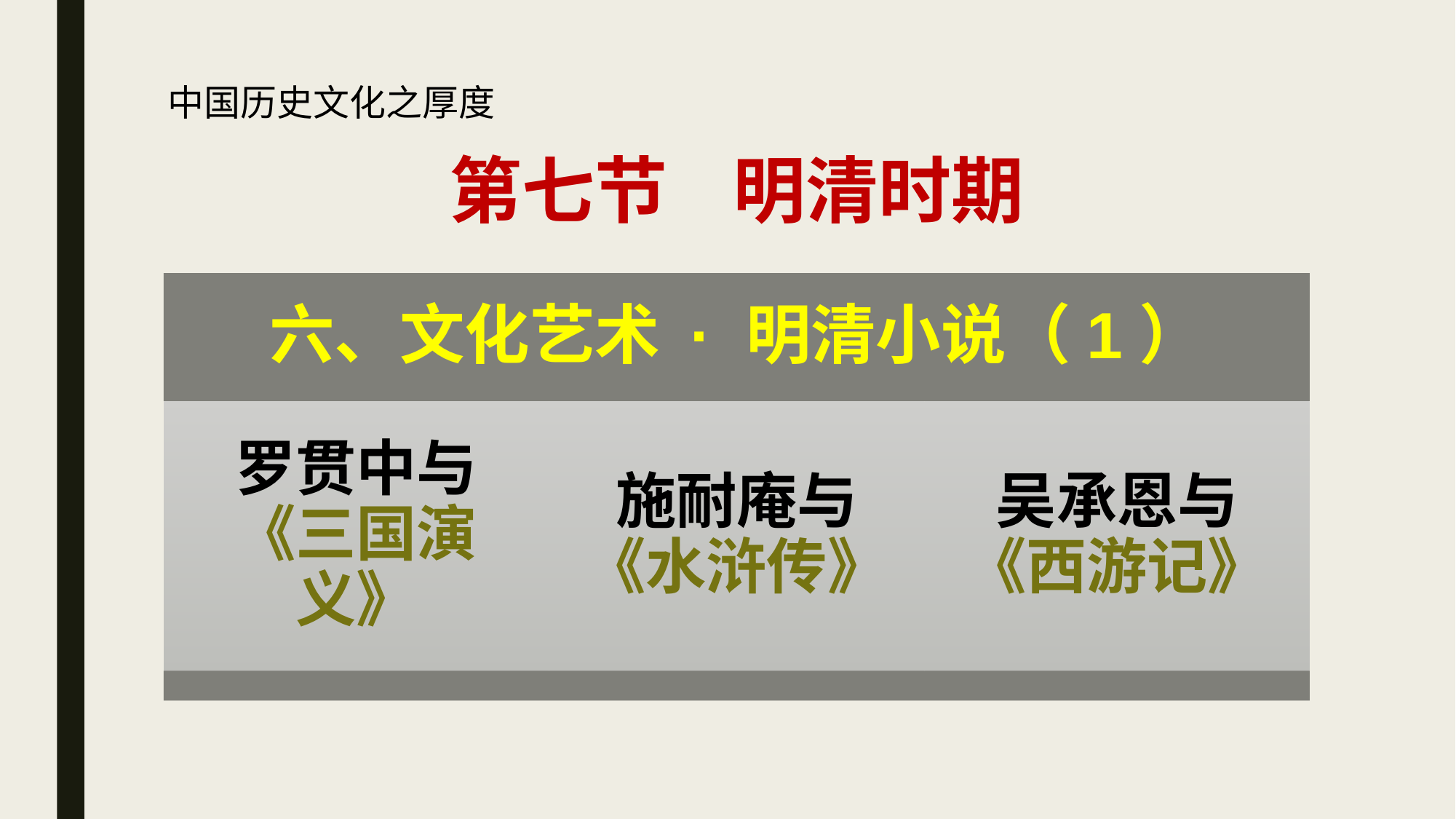

中国历史文化之厚度
# 第七节    明清时期
六、文化艺术 · 明清小说（1）
罗贯中与《三国演义》
施耐庵与《水浒传》
吴承恩与《西游记》